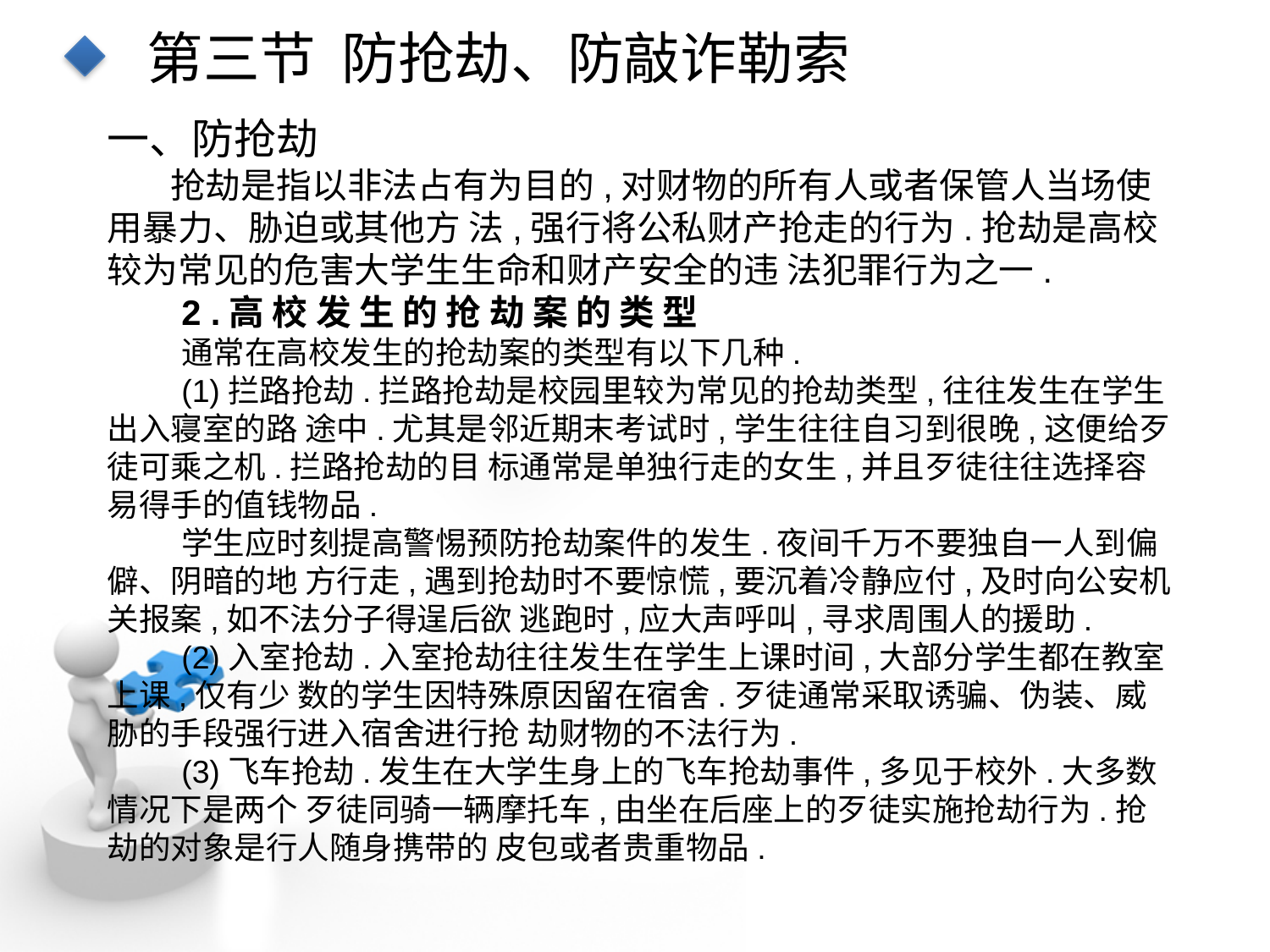

第三节  防抢劫、防敲诈勒索

一、防抢劫
抢劫是指以非法占有为目的,对财物的所有人或者保管人当场使用暴力、胁迫或其他方 法,强行将公私财产抢走的行为.抢劫是高校较为常见的危害大学生生命和财产安全的违 法犯罪行为之一.
2 .高 校 发 生 的 抢 劫 案 的 类 型
通常在高校发生的抢劫案的类型有以下几种.
(1)拦路抢劫.拦路抢劫是校园里较为常见的抢劫类型,往往发生在学生出入寝室的路 途中.尤其是邻近期末考试时,学生往往自习到很晚,这便给歹徒可乘之机.拦路抢劫的目 标通常是单独行走的女生,并且歹徒往往选择容易得手的值钱物品.
学生应时刻提高警惕预防抢劫案件的发生.夜间千万不要独自一人到偏僻、阴暗的地 方行走,遇到抢劫时不要惊慌,要沉着冷静应付,及时向公安机关报案,如不法分子得逞后欲 逃跑时,应大声呼叫,寻求周围人的援助.
(2)入室抢劫.入室抢劫往往发生在学生上课时间,大部分学生都在教室上课,仅有少 数的学生因特殊原因留在宿舍.歹徒通常采取诱骗、伪装、威胁的手段强行进入宿舍进行抢 劫财物的不法行为.
(3)飞车抢劫.发生在大学生身上的飞车抢劫事件,多见于校外.大多数情况下是两个 歹徒同骑一辆摩托车,由坐在后座上的歹徒实施抢劫行为.抢劫的对象是行人随身携带的 皮包或者贵重物品.

点击添加文本
点击添加文本
点击添加文本
点击添加文本